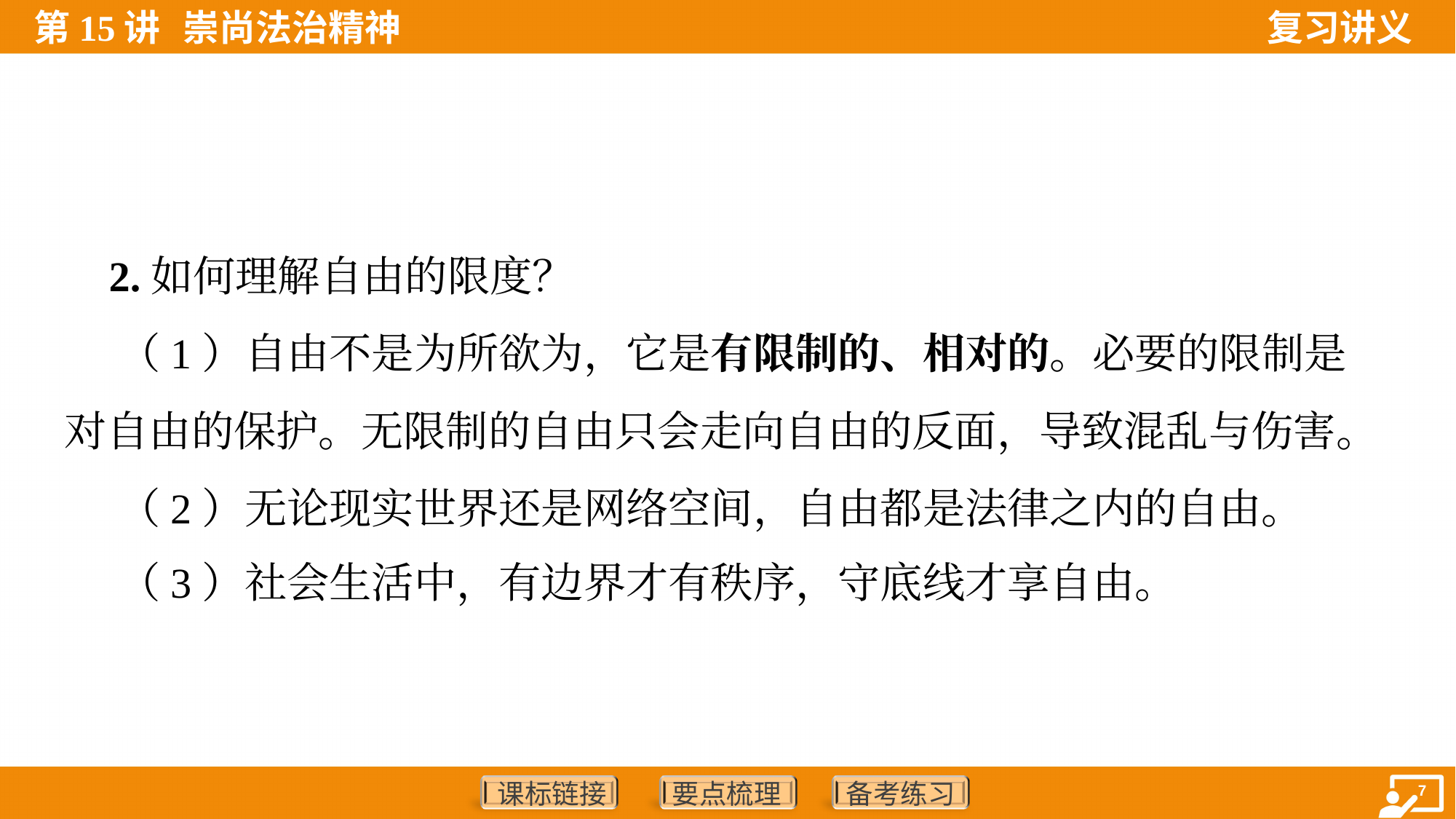

2.如何理解自由的限度？
    （1）自由不是为所欲为，它是有限制的、相对的。必要的限制是
对自由的保护。无限制的自由只会走向自由的反面，导致混乱与伤害。
    （2）无论现实世界还是网络空间，自由都是法律之内的自由。
    （3）社会生活中，有边界才有秩序，守底线才享自由。